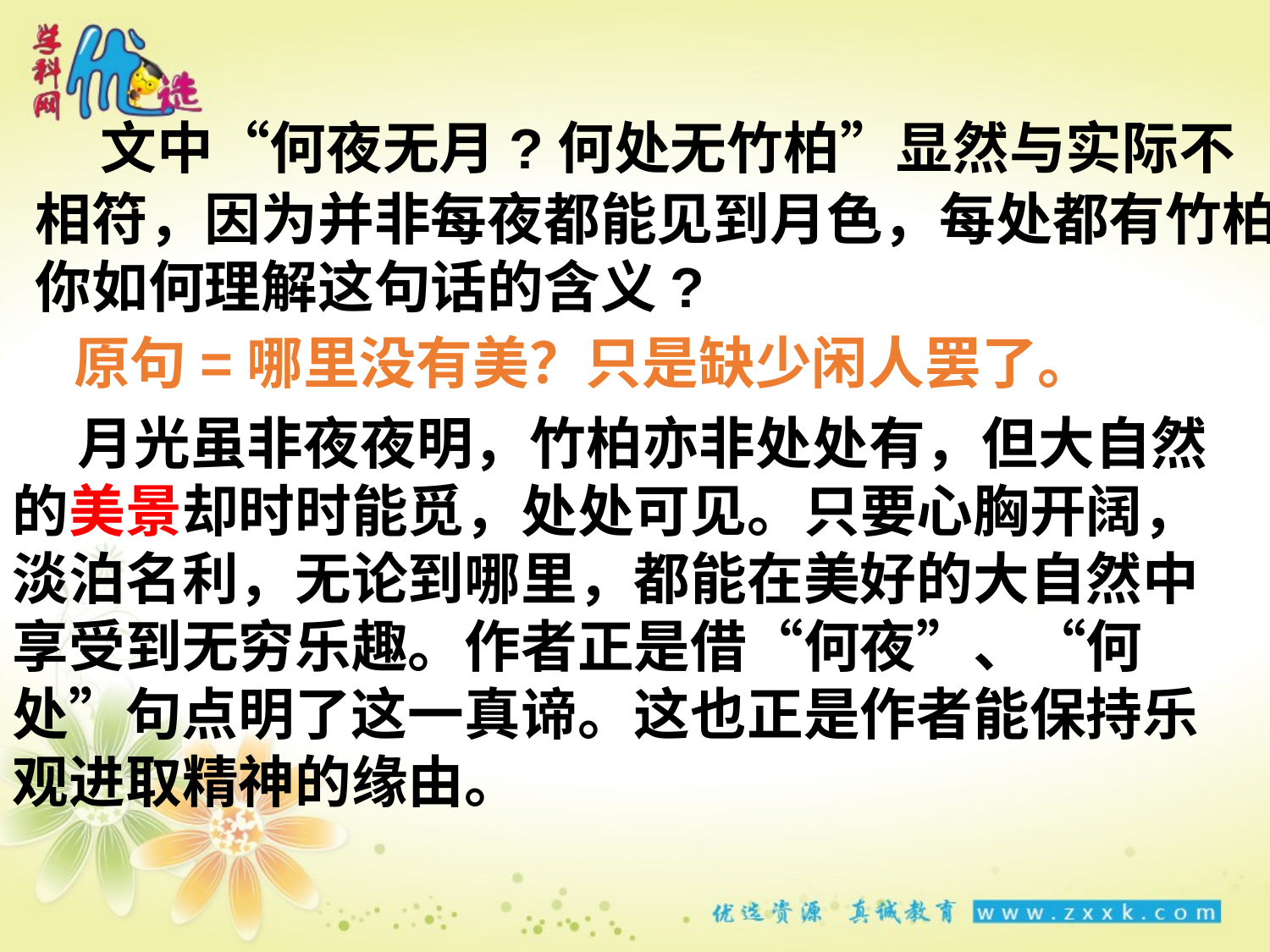

文中“何夜无月?何处无竹柏”显然与实际不相符，因为并非每夜都能见到月色，每处都有竹柏。你如何理解这句话的含义?
原句=哪里没有美？只是缺少闲人罢了。
    月光虽非夜夜明，竹柏亦非处处有，但大自然的美景却时时能觅，处处可见。只要心胸开阔，淡泊名利，无论到哪里，都能在美好的大自然中享受到无穷乐趣。作者正是借“何夜”、“何处”句点明了这一真谛。这也正是作者能保持乐观进取精神的缘由。